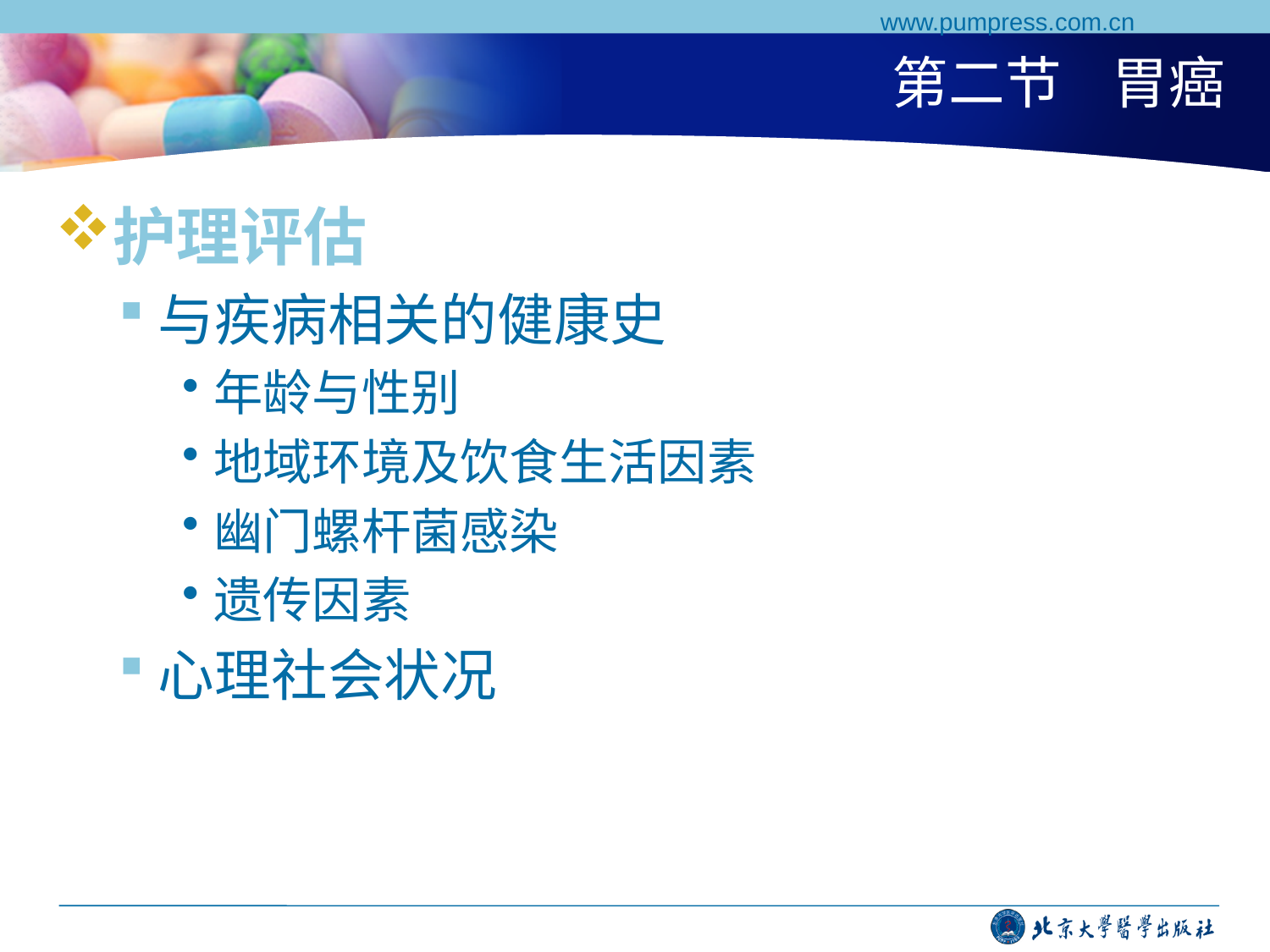

www.pumpress.com.cn
# 第二节    胃癌
护理评估
与疾病相关的健康史
年龄与性别
地域环境及饮食生活因素
幽门螺杆菌感染
遗传因素
心理社会状况